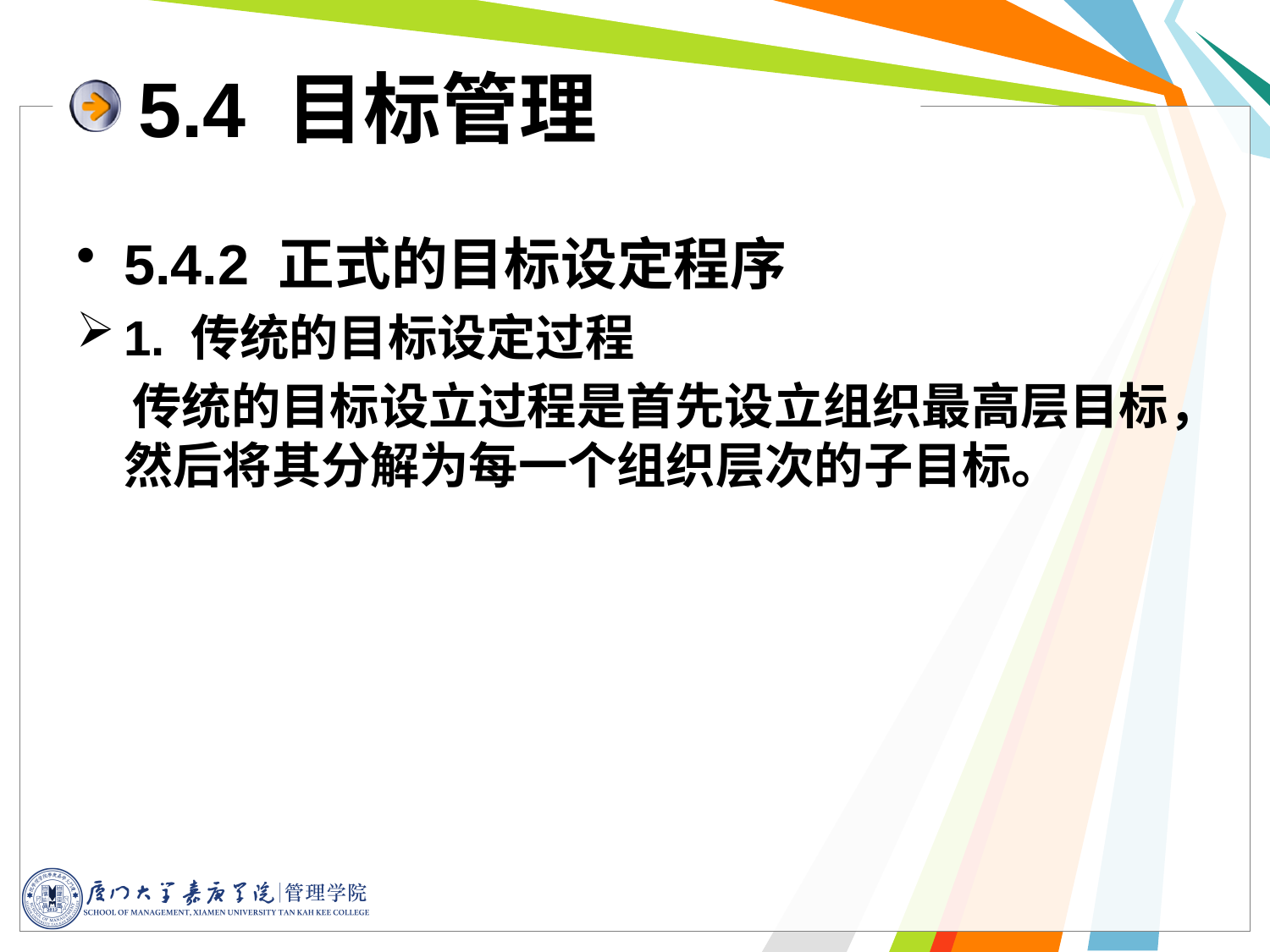

5.4 目标管理
5.4.2 正式的目标设定程序
1. 传统的目标设定过程
    传统的目标设立过程是首先设立组织最高层目标，然后将其分解为每一个组织层次的子目标。